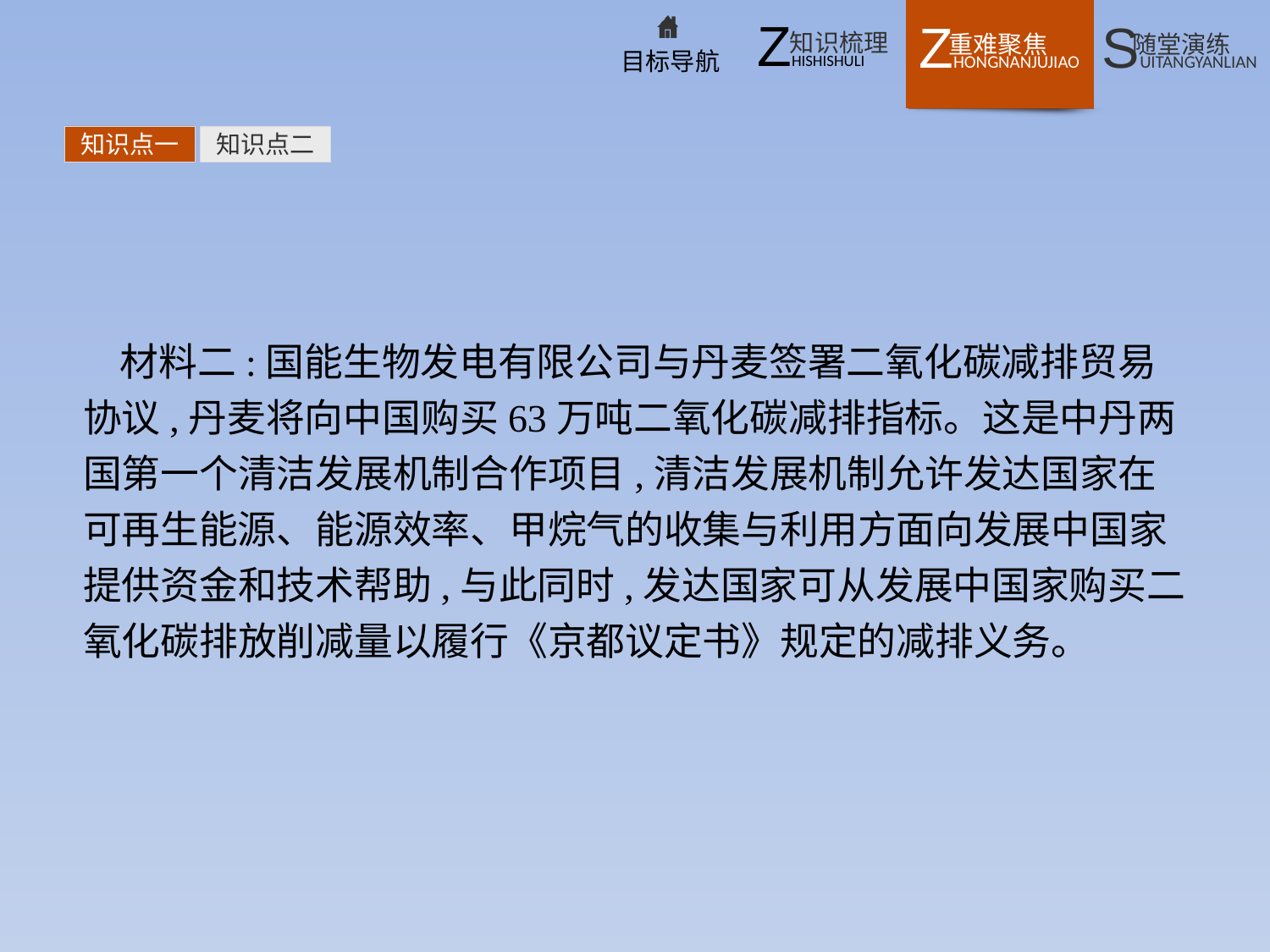

知识点一
知识点二
材料二:国能生物发电有限公司与丹麦签署二氧化碳减排贸易协议,丹麦将向中国购买63万吨二氧化碳减排指标。这是中丹两国第一个清洁发展机制合作项目,清洁发展机制允许发达国家在可再生能源、能源效率、甲烷气的收集与利用方面向发展中国家提供资金和技术帮助,与此同时,发达国家可从发展中国家购买二氧化碳排放削减量以履行《京都议定书》规定的减排义务。